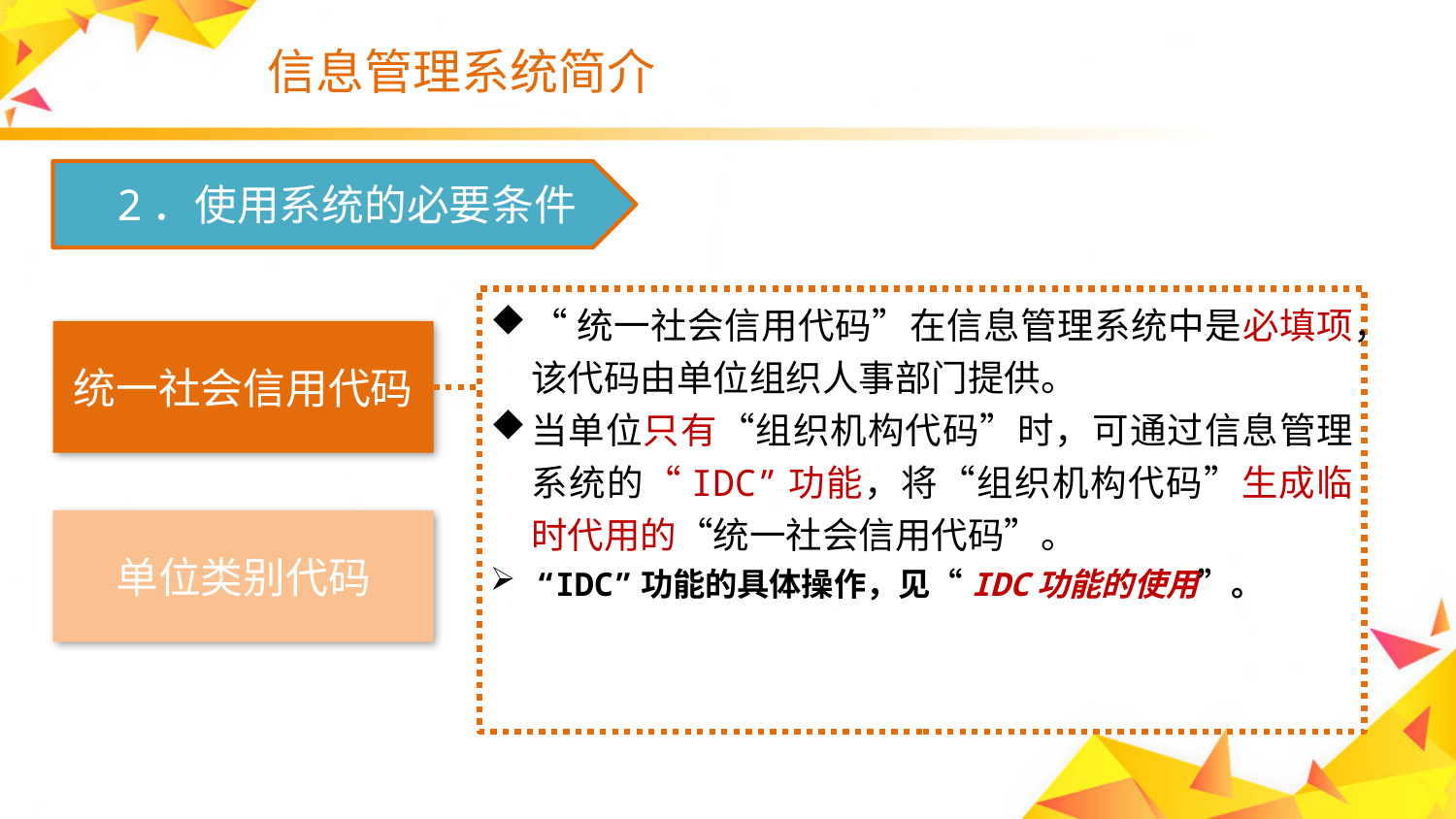

# 信息管理系统简介
　2．使用系统的必要条件
“统一社会信用代码”在信息管理系统中是必填项，该代码由单位组织人事部门提供。
当单位只有“组织机构代码”时，可通过信息管理系统的“IDC”功能，将“组织机构代码”生成临时代用的“统一社会信用代码”。
“IDC”功能的具体操作，见“IDC功能的使用”。
统一社会信用代码
单位类别代码